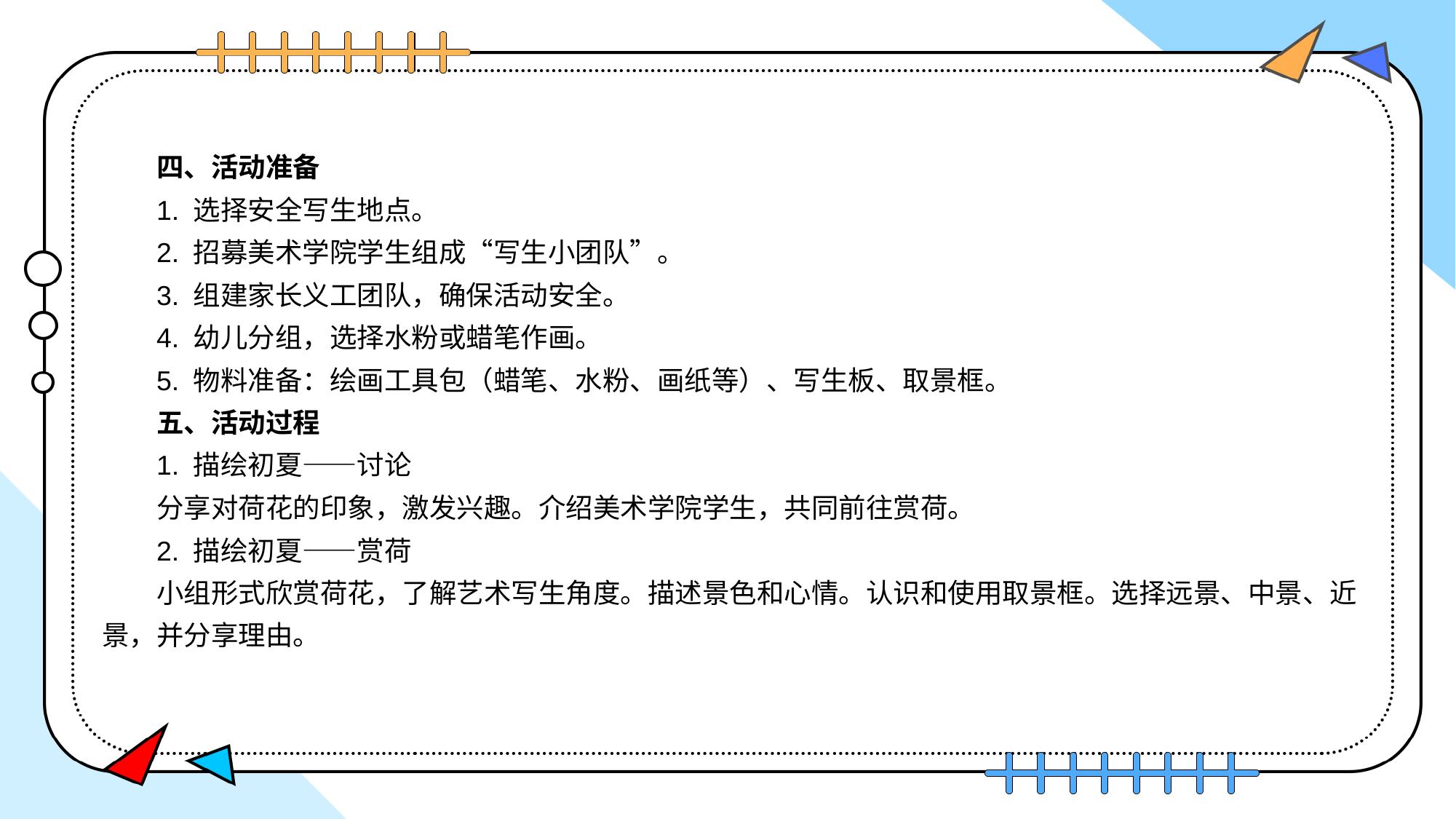

四、活动准备
1. 选择安全写生地点。
2. 招募美术学院学生组成“写生小团队”。
3. 组建家长义工团队，确保活动安全。
4. 幼儿分组，选择水粉或蜡笔作画。
5. 物料准备：绘画工具包（蜡笔、水粉、画纸等）、写生板、取景框。
五、活动过程
1. 描绘初夏——讨论
分享对荷花的印象，激发兴趣。介绍美术学院学生，共同前往赏荷。
2. 描绘初夏——赏荷
小组形式欣赏荷花，了解艺术写生角度。描述景色和心情。认识和使用取景框。选择远景、中景、近景，并分享理由。